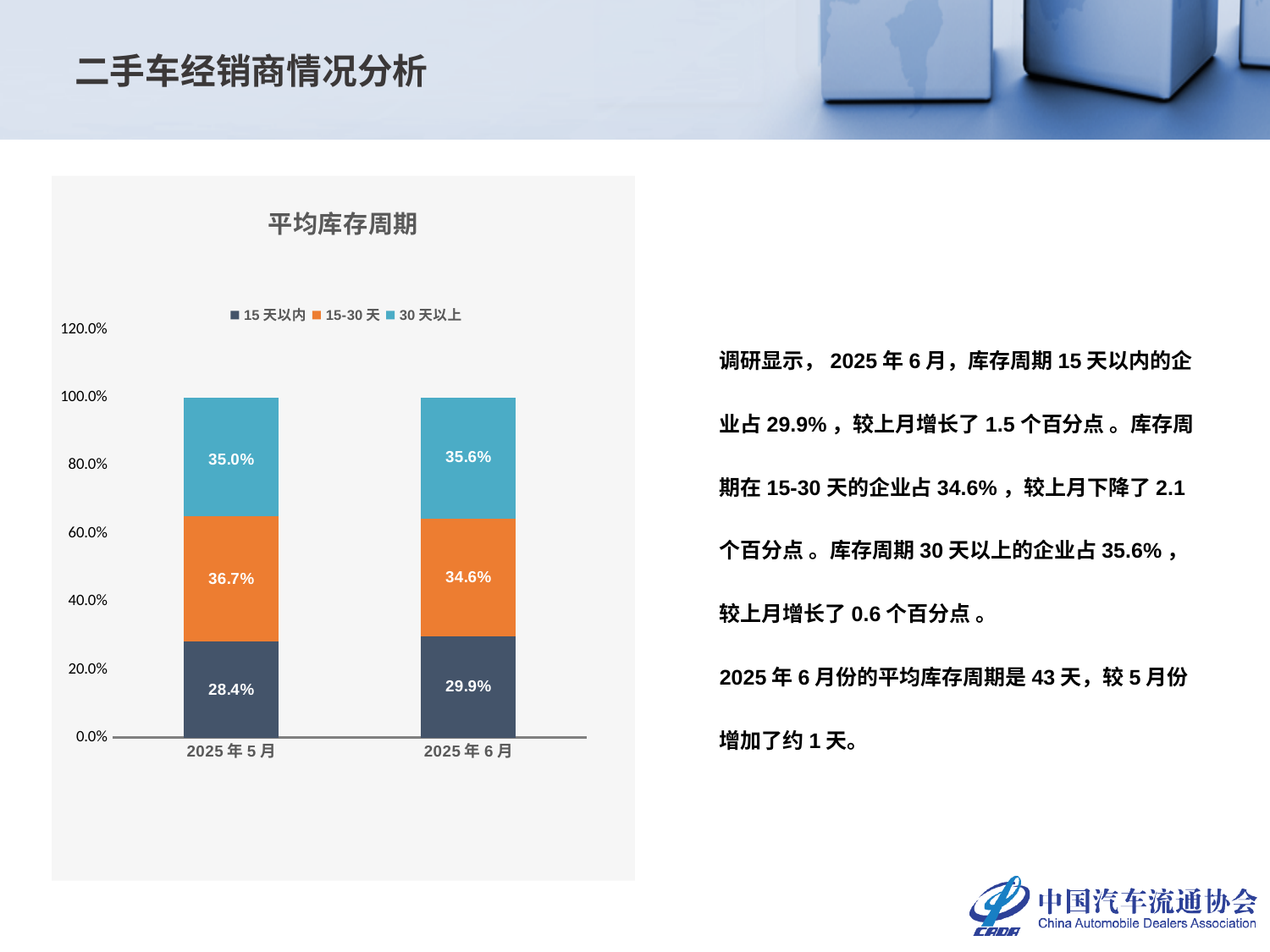

二手车经销商情况分析

### Chart: 平均库存周期

| Category | 15天以内 | 15-30天 | 30天以上 |
|---|---|---|---|
| 2025年5月 | 0.28366075749844205 | 0.36655657249523965 | 0.34978267000631824 |
| 2025年6月 | 0.29866075749844206 | 0.34555657249523963 | 0.35578267000631825 |
调研显示，2025年6月，库存周期15天以内的企业占29.9%，较上月增长了1.5个百分点 。库存周期在15-30天的企业占34.6%，较上月下降了2.1个百分点 。库存周期30天以上的企业占35.6%，较上月增长了0.6个百分点 。
2025年6月份的平均库存周期是43天，较5月份增加了约1天。